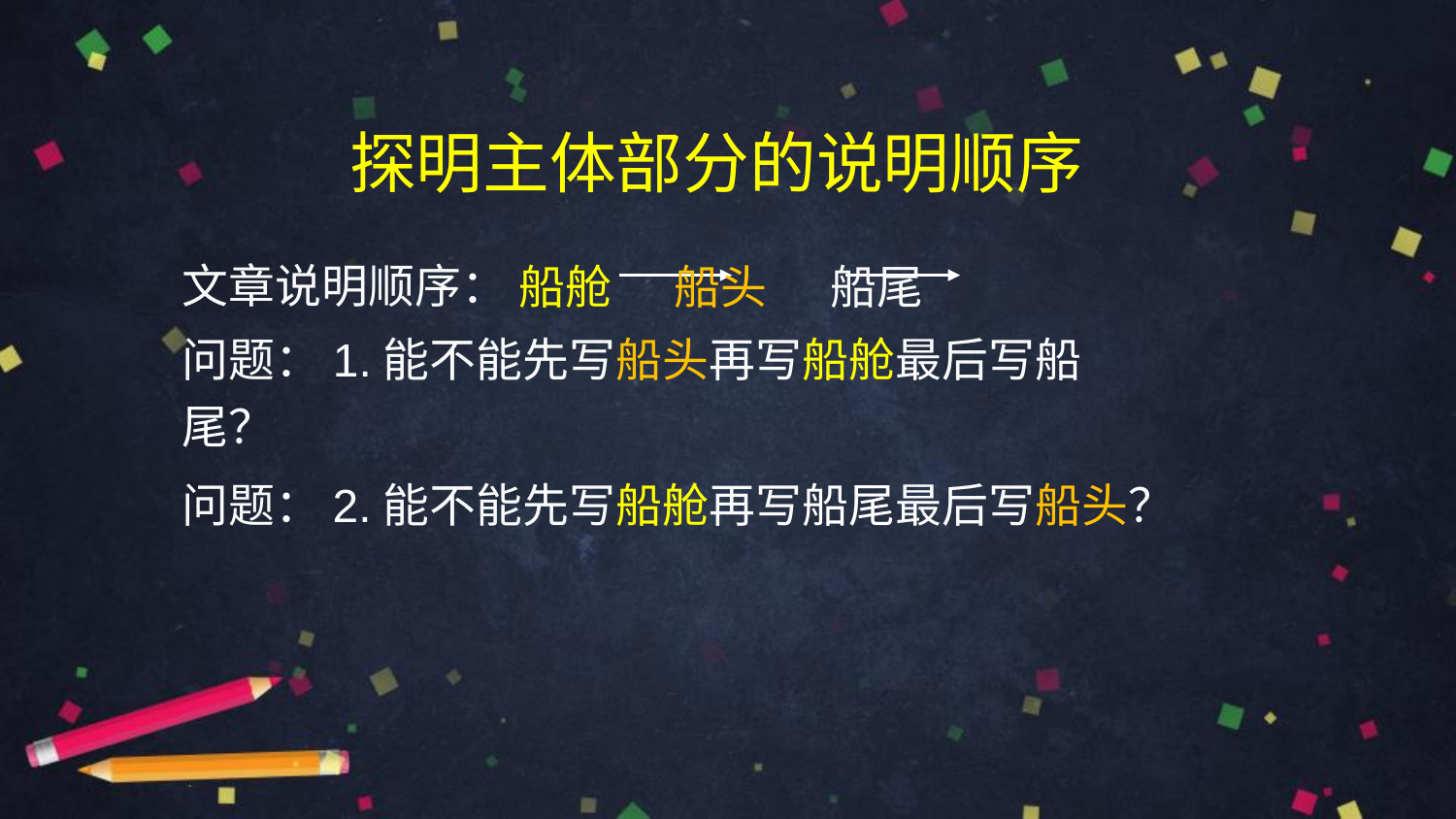

# 探明主体部分的说明顺序
文章说明顺序：
船舱      船头      船尾
问题：1.能不能先写船头再写船舱最后写船尾？
问题：2.能不能先写船舱再写船尾最后写船头？